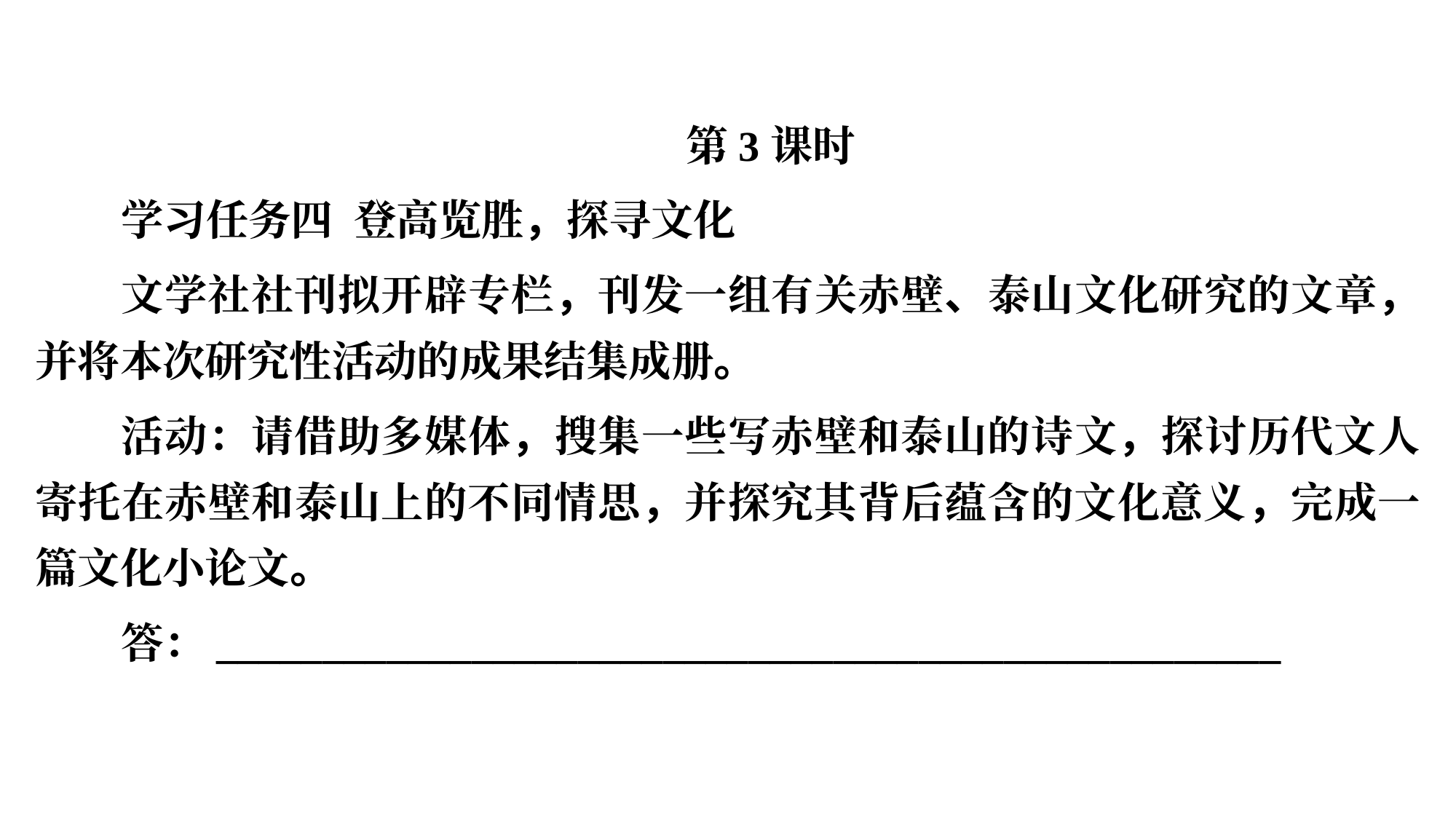

第3课时
学习任务四  登高览胜，探寻文化
文学社社刊拟开辟专栏，刊发一组有关赤壁、泰山文化研究的文章，并将本次研究性活动的成果结集成册。
活动：请借助多媒体，搜集一些写赤壁和泰山的诗文，探讨历代文人寄托在赤壁和泰山上的不同情思，并探究其背后蕴含的文化意义，完成一篇文化小论文。
答：__________________________________________________